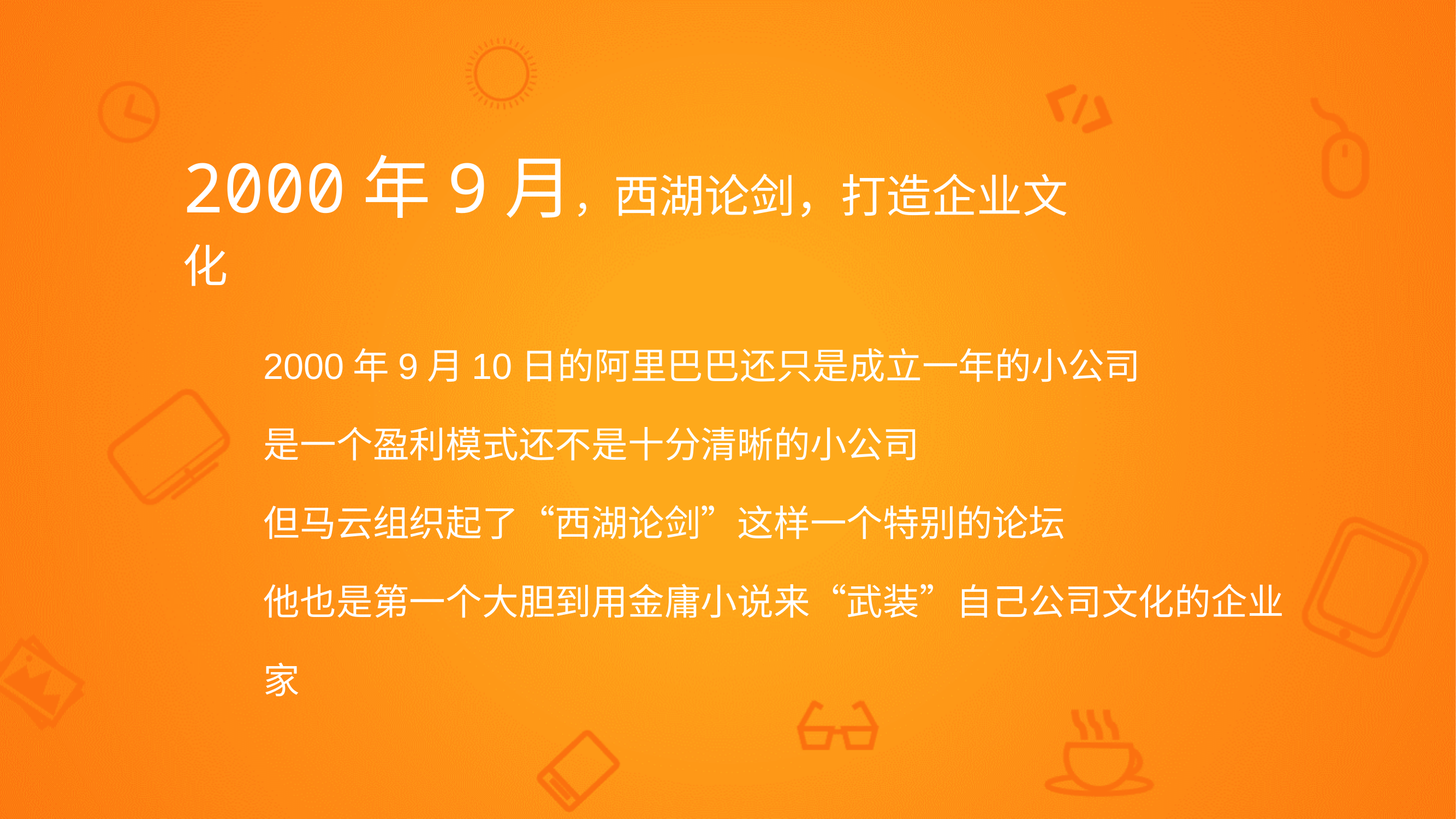

2000年9月，西湖论剑，打造企业文化
2000年9月10日的阿里巴巴还只是成立一年的小公司
是一个盈利模式还不是十分清晰的小公司
但马云组织起了“西湖论剑”这样一个特别的论坛
他也是第一个大胆到用金庸小说来“武装”自己公司文化的企业家